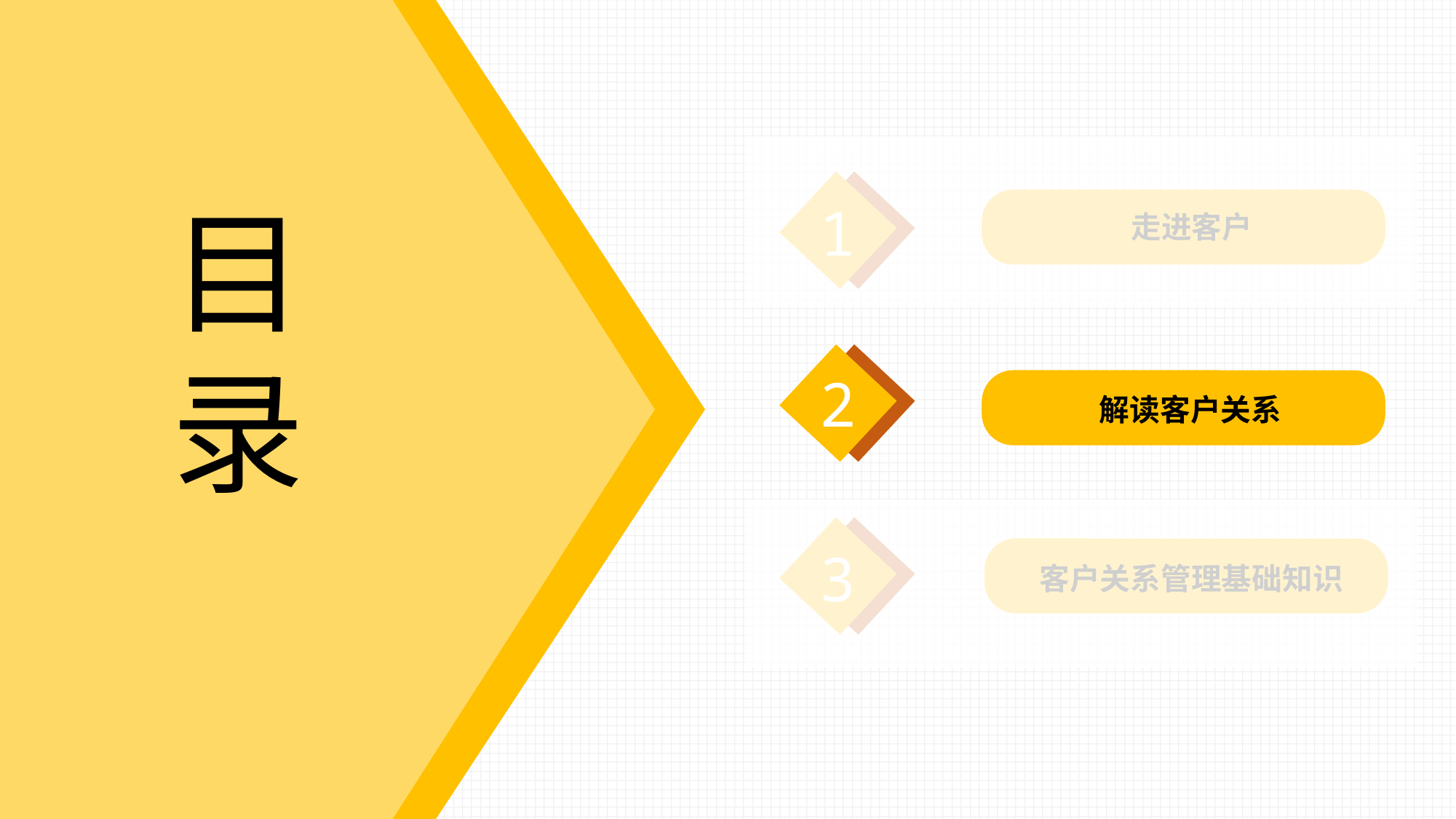

目录

1
走进客户
2

解读客户关系

3

客户关系管理基础知识